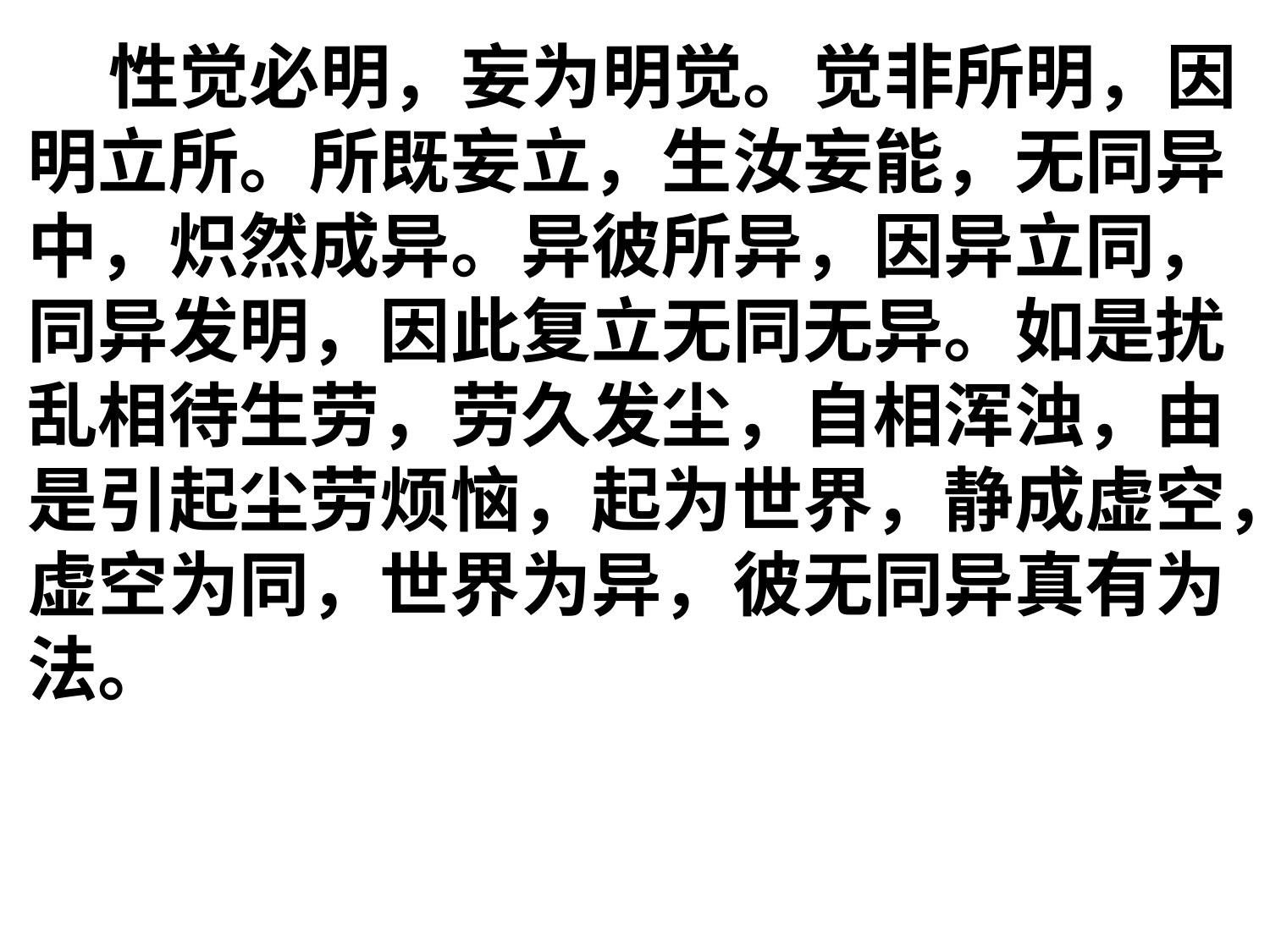

性觉必明，妄为明觉。觉非所明，因明立所。所既妄立，生汝妄能，无同异中，炽然成异。异彼所异，因异立同，同异发明，因此复立无同无异。如是扰乱相待生劳，劳久发尘，自相浑浊，由是引起尘劳烦恼，起为世界，静成虚空，虚空为同，世界为异，彼无同异真有为法。